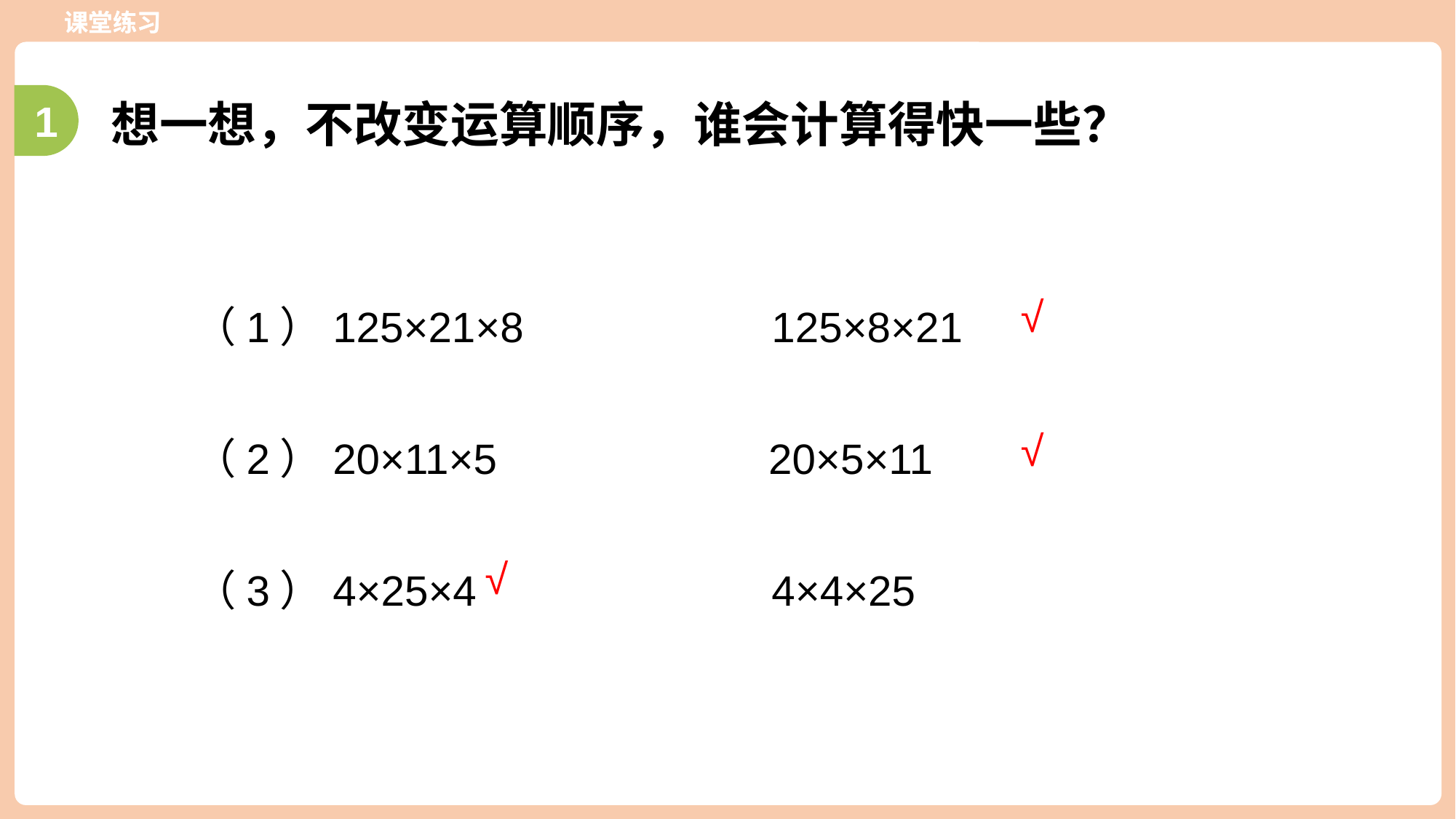

课堂练习
1
想一想，不改变运算顺序，谁会计算得快一些？
（1）125×21×8                     125×8×21
√
（2）20×11×5                       20×5×11
√
（3）4×25×4                         4×4×25
√